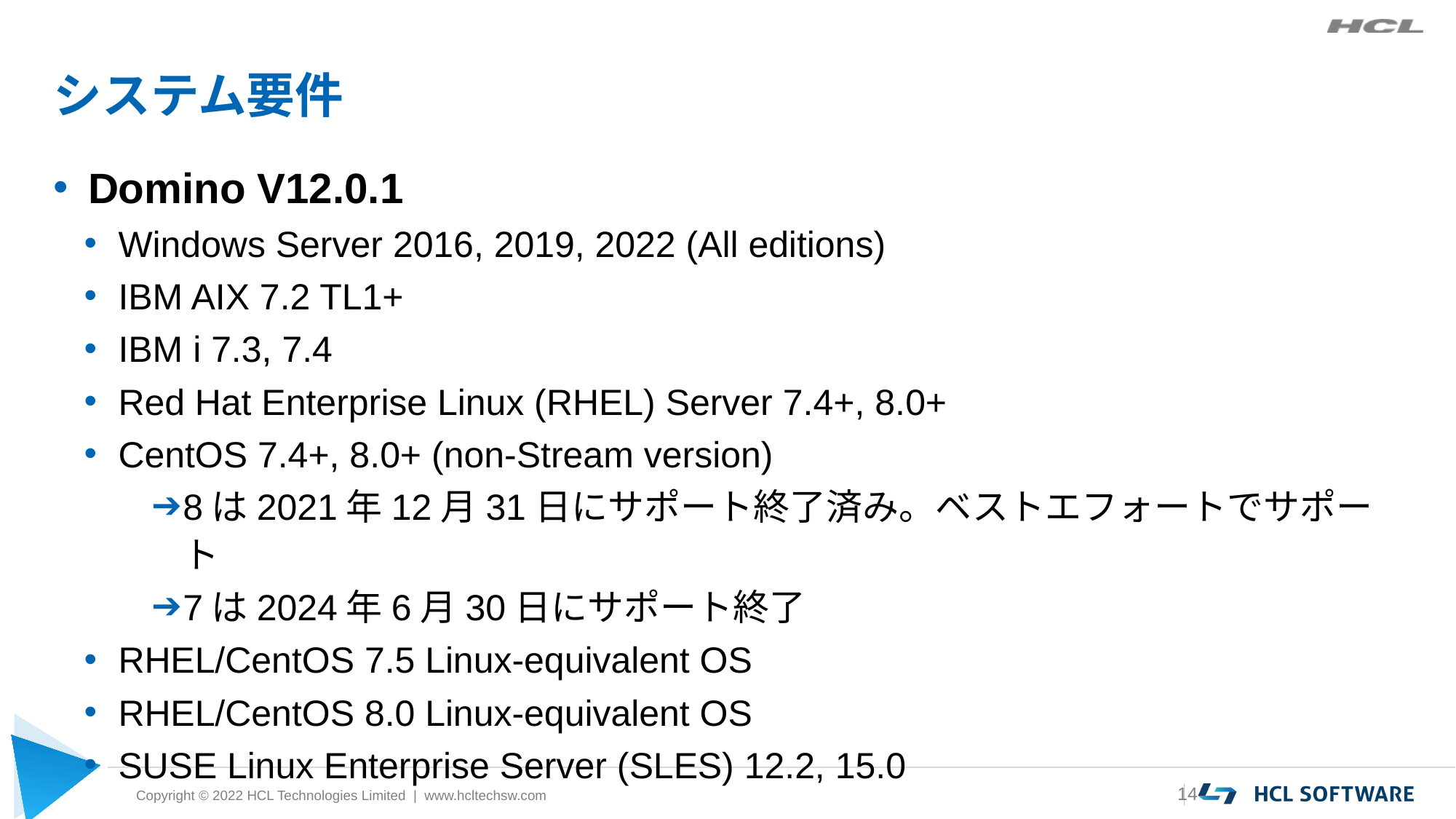

# システム要件
Domino V12.0.1
Windows Server 2016, 2019, 2022 (All editions)
IBM AIX 7.2 TL1+
IBM i 7.3, 7.4
Red Hat Enterprise Linux (RHEL) Server 7.4+, 8.0+
CentOS 7.4+, 8.0+ (non-Stream version)
8は2021年12月31日にサポート終了済み。ベストエフォートでサポート
7は2024年6月30日にサポート終了
RHEL/CentOS 7.5 Linux-equivalent OS
RHEL/CentOS 8.0 Linux-equivalent OS
SUSE Linux Enterprise Server (SLES) 12.2, 15.0